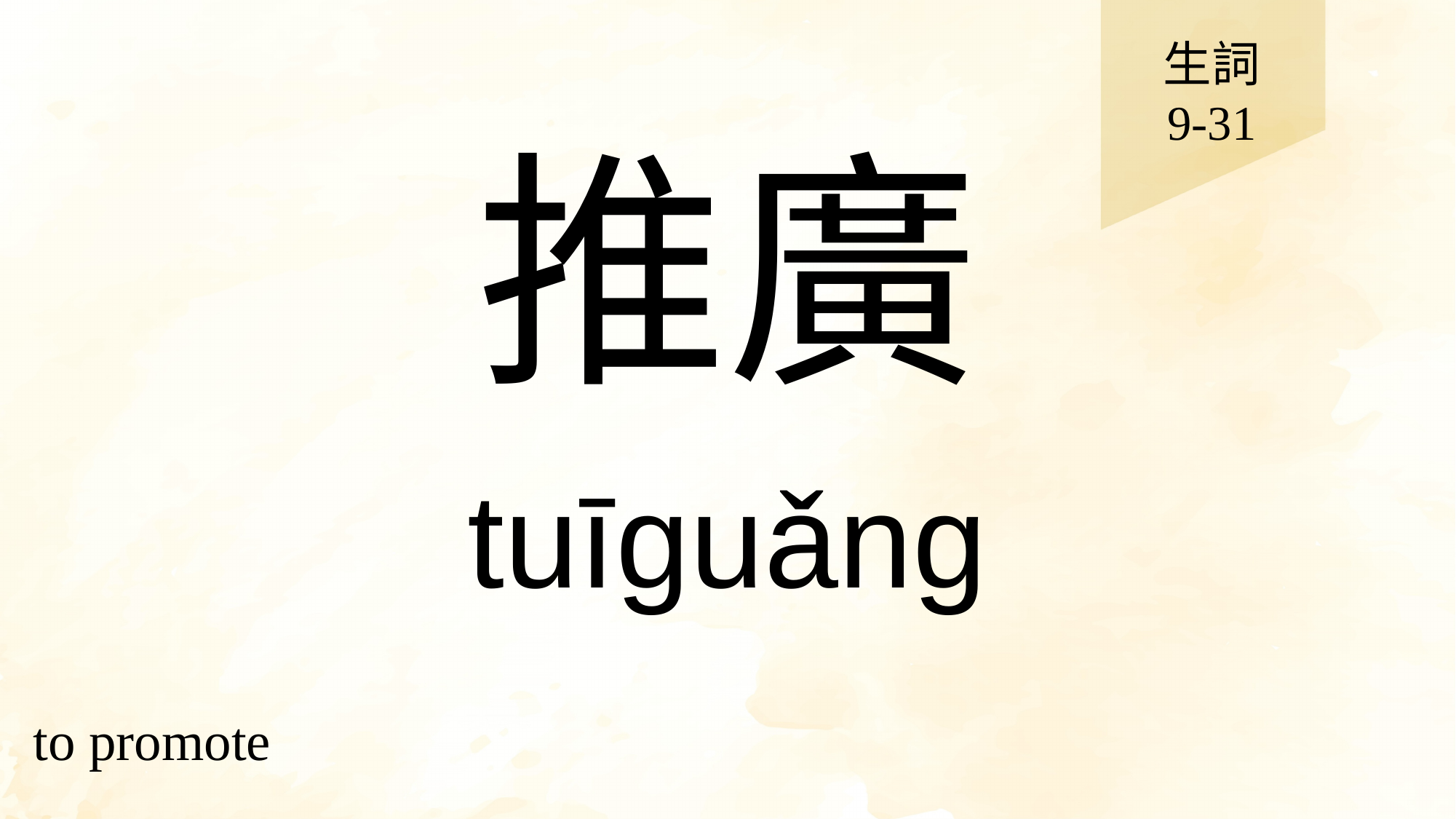

生詞
9-31
# 推廣
tuīguǎng
to promote